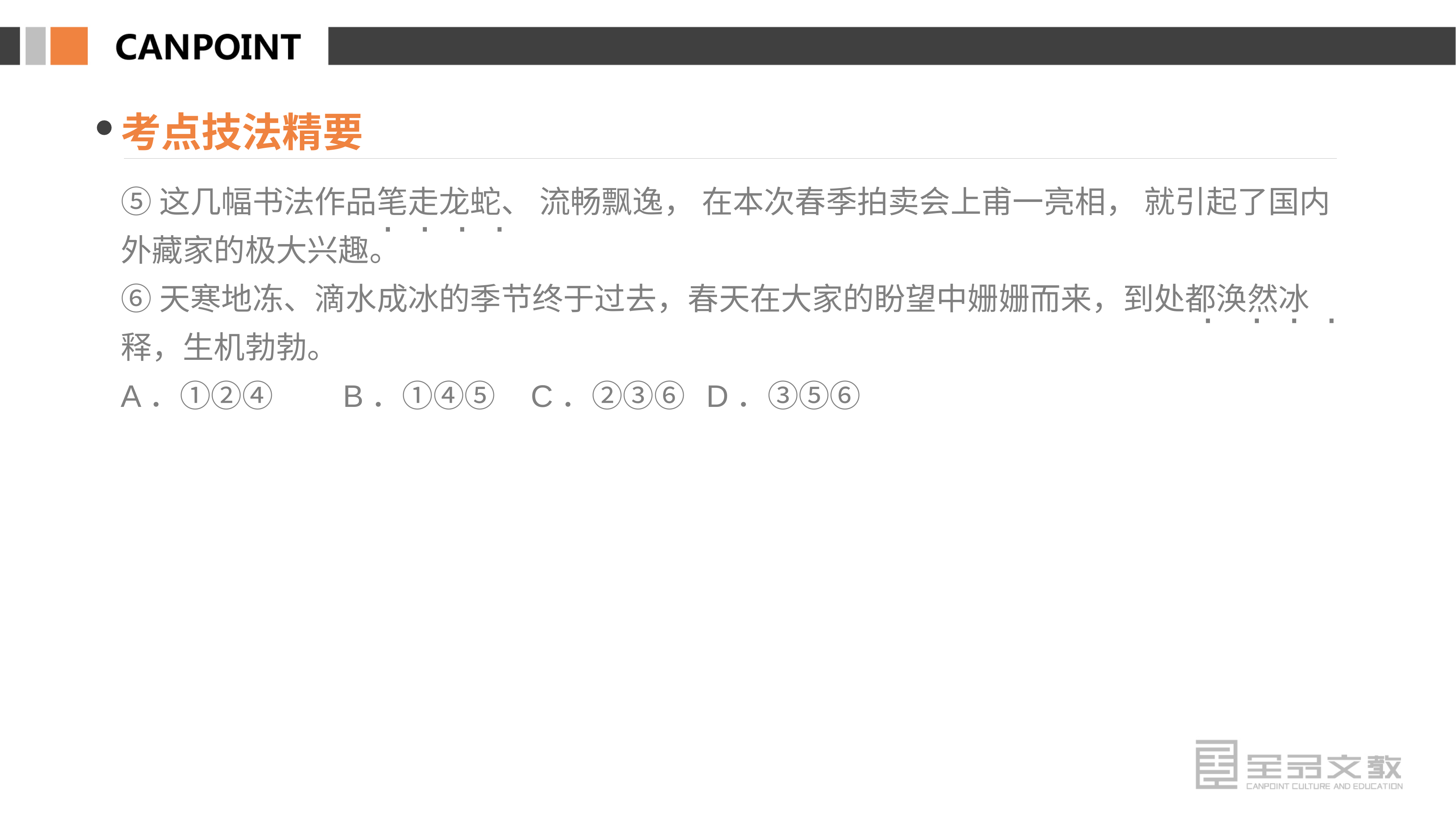

考点技法精要

⑤这几幅书法作品笔走龙蛇、 流畅飘逸， 在本次春季拍卖会上甫一亮相， 就引起了国内外藏家的极大兴趣。
⑥天寒地冻、滴水成冰的季节终于过去，春天在大家的盼望中姗姗而来，到处都涣然冰释，生机勃勃。
A．①②④　　B．①④⑤    C．②③⑥  D．③⑤⑥
·  ·  ·  ·
·   ·  ·  ·